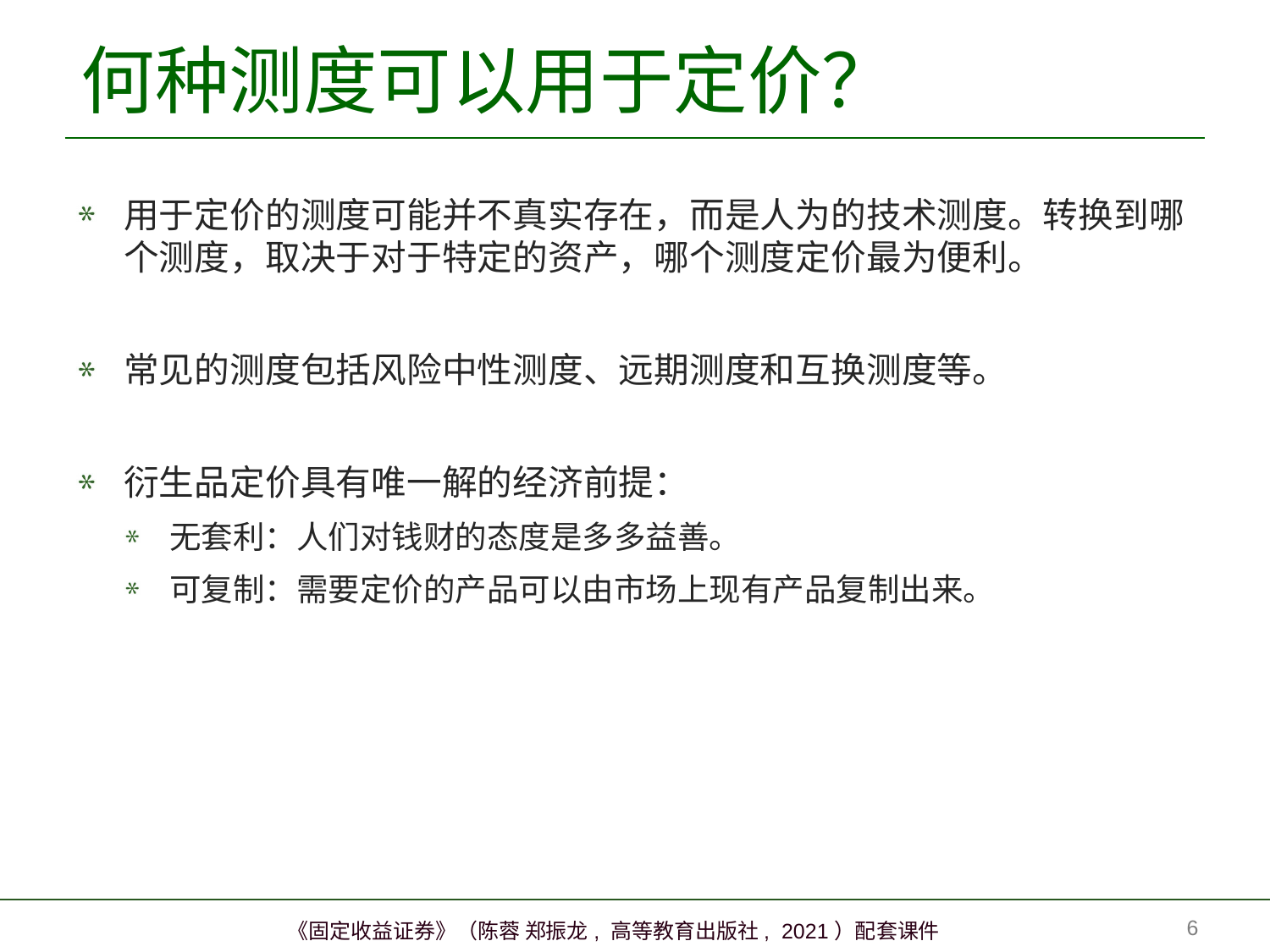

# 何种测度可以用于定价？
用于定价的测度可能并不真实存在，而是人为的技术测度。转换到哪个测度，取决于对于特定的资产，哪个测度定价最为便利。

常见的测度包括风险中性测度、远期测度和互换测度等。

衍生品定价具有唯一解的经济前提：
无套利：人们对钱财的态度是多多益善。
可复制：需要定价的产品可以由市场上现有产品复制出来。
6